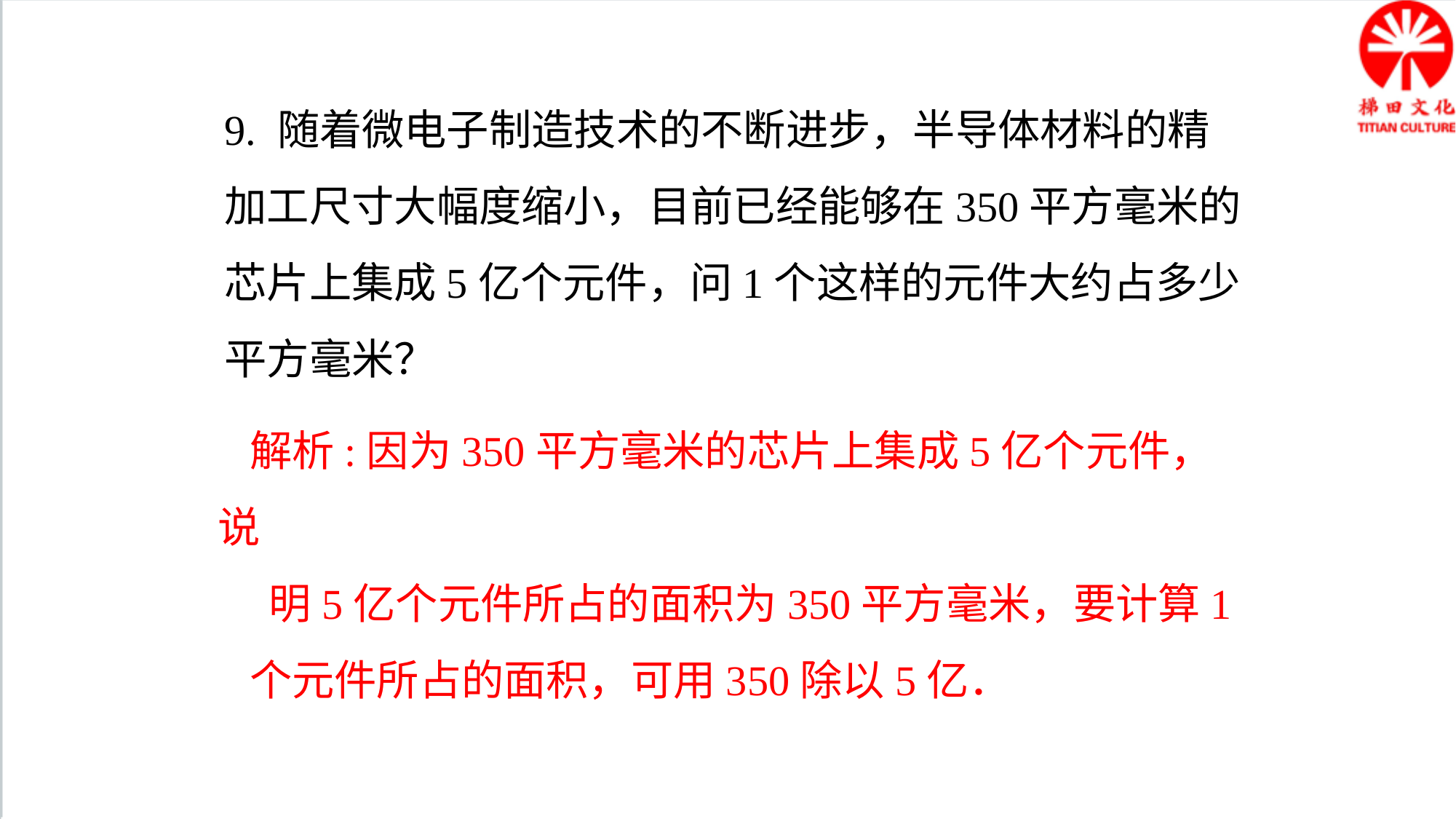

9. 随着微电子制造技术的不断进步，半导体材料的精加工尺寸大幅度缩小，目前已经能够在350平方毫米的芯片上集成5亿个元件，问1个这样的元件大约占多少平方毫米？
解析:因为350平方毫米的芯片上集成5亿个元件，说
 明5亿个元件所占的面积为350平方毫米，要计算1
个元件所占的面积，可用350除以5亿．